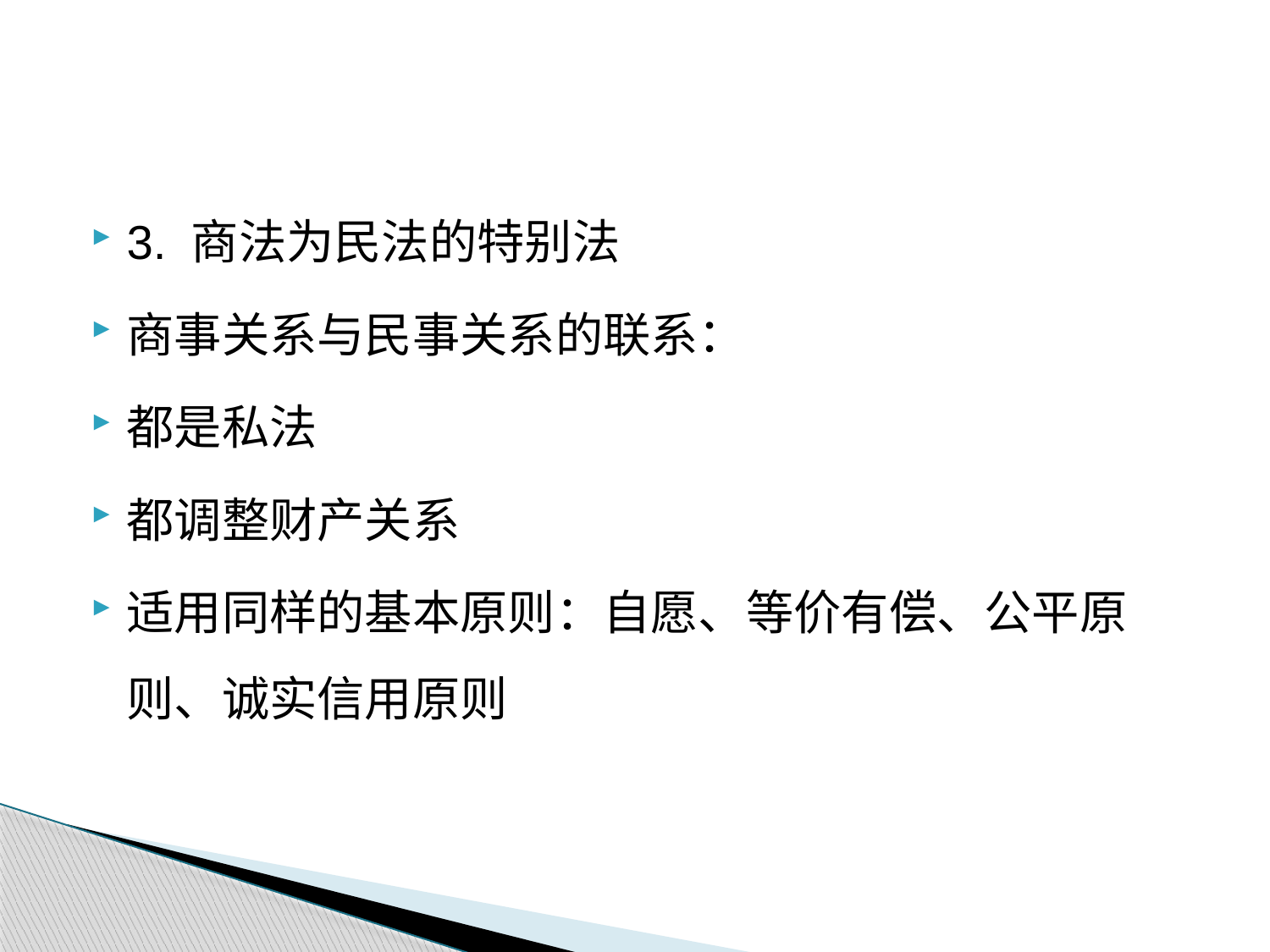

#
3. 商法为民法的特别法
商事关系与民事关系的联系：
都是私法
都调整财产关系
适用同样的基本原则：自愿、等价有偿、公平原则、诚实信用原则